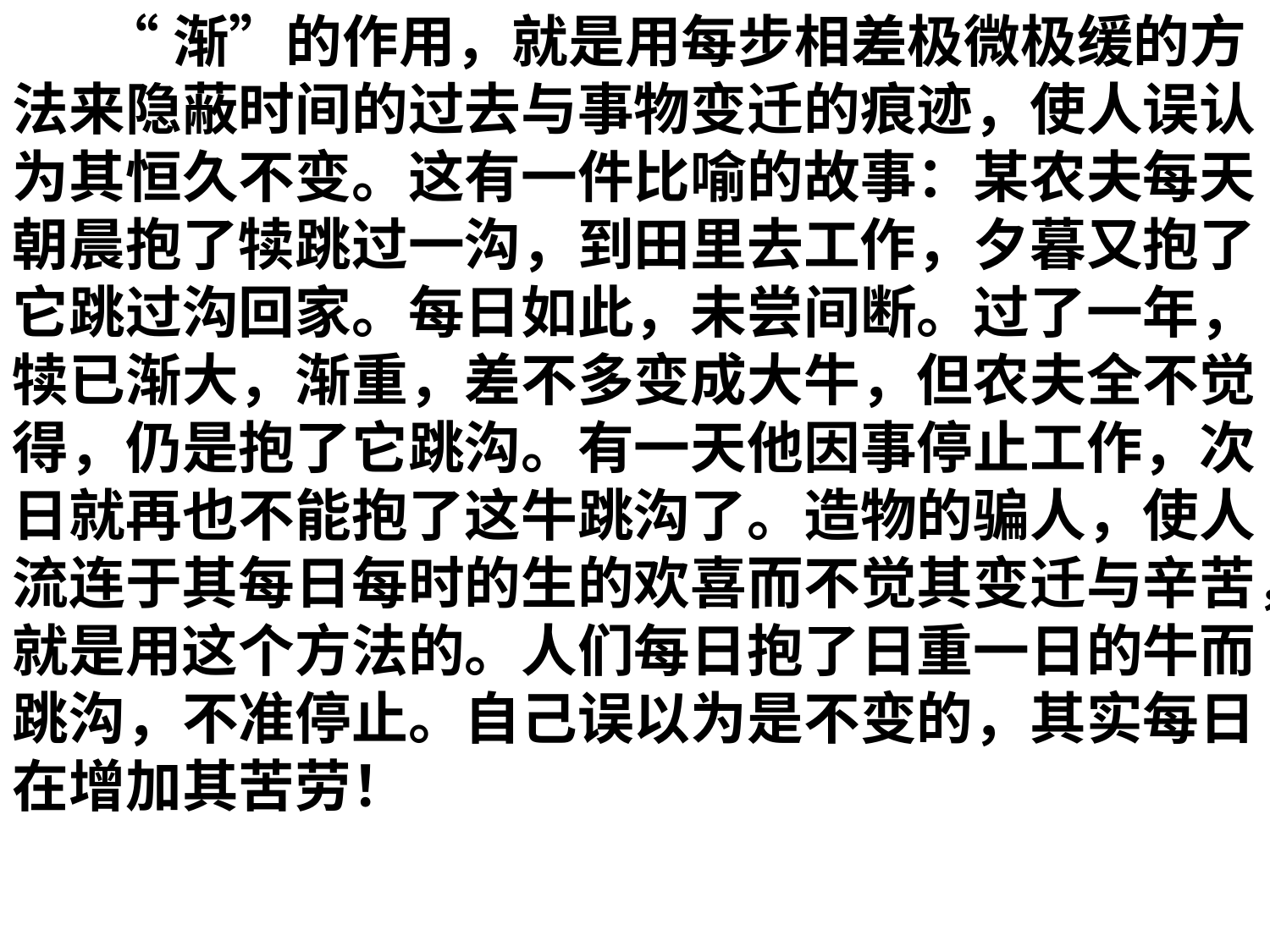

“渐”的作用，就是用每步相差极微极缓的方法来隐蔽时间的过去与事物变迁的痕迹，使人误认为其恒久不变。这有一件比喻的故事：某农夫每天朝晨抱了犊跳过一沟，到田里去工作，夕暮又抱了它跳过沟回家。每日如此，未尝间断。过了一年，犊已渐大，渐重，差不多变成大牛，但农夫全不觉得，仍是抱了它跳沟。有一天他因事停止工作，次日就再也不能抱了这牛跳沟了。造物的骗人，使人流连于其每日每时的生的欢喜而不觉其变迁与辛苦，就是用这个方法的。人们每日抱了日重一日的牛而跳沟，不准停止。自己误以为是不变的，其实每日在增加其苦劳！